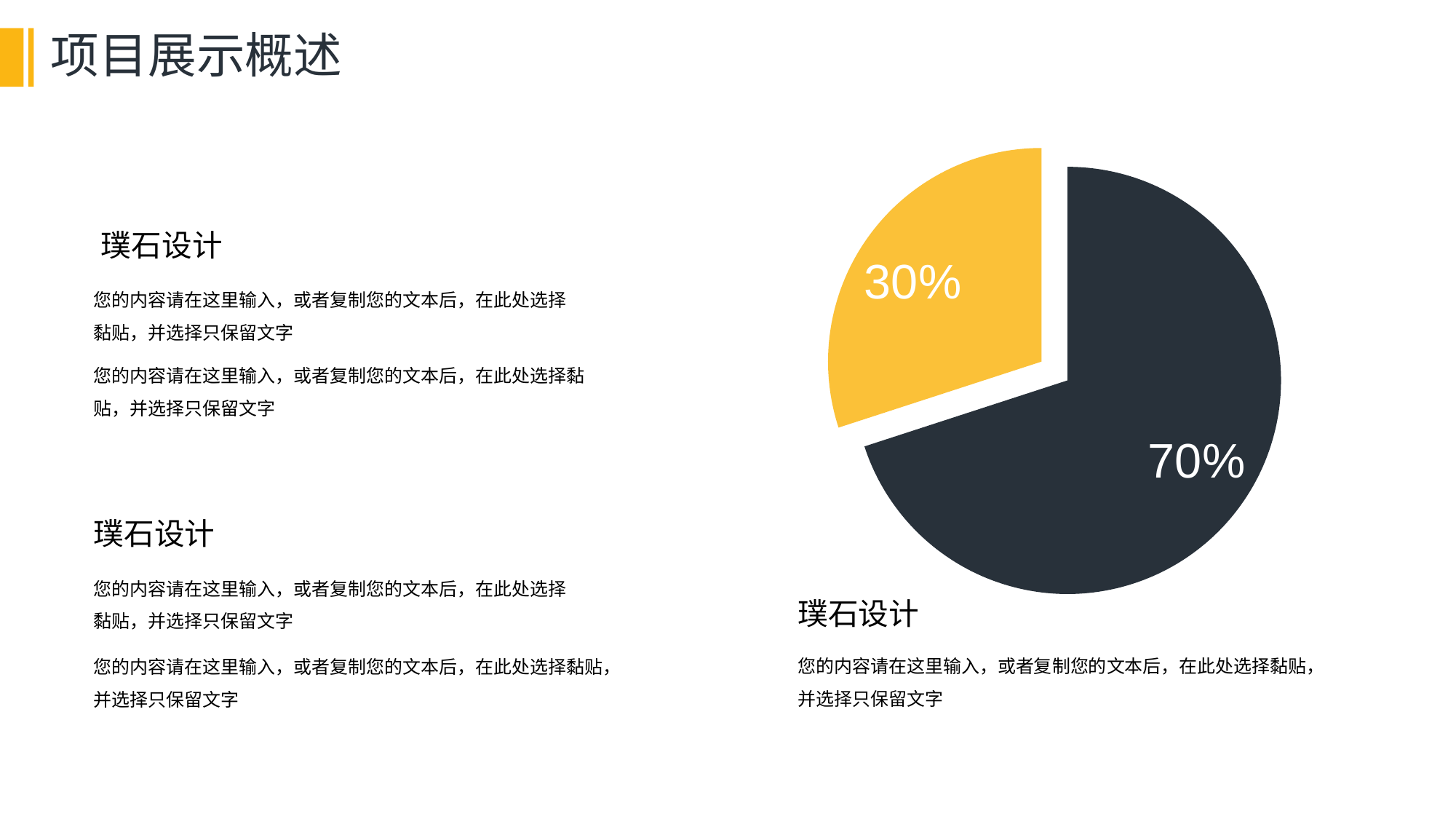

# 项目展示概述

### Chart

| Category | 판매 |
|---|---|
| Value 01 | 70.0 |
| Value 02 | 30.0 |
璞石设计
您的内容请在这里输入，或者复制您的文本后，在此处选择黏贴，并选择只保留文字
您的内容请在这里输入，或者复制您的文本后，在此处选择黏贴，并选择只保留文字
璞石设计
您的内容请在这里输入，或者复制您的文本后，在此处选择黏贴，并选择只保留文字
您的内容请在这里输入，或者复制您的文本后，在此处选择黏贴，并选择只保留文字
璞石设计
您的内容请在这里输入，或者复制您的文本后，在此处选择黏贴，并选择只保留文字